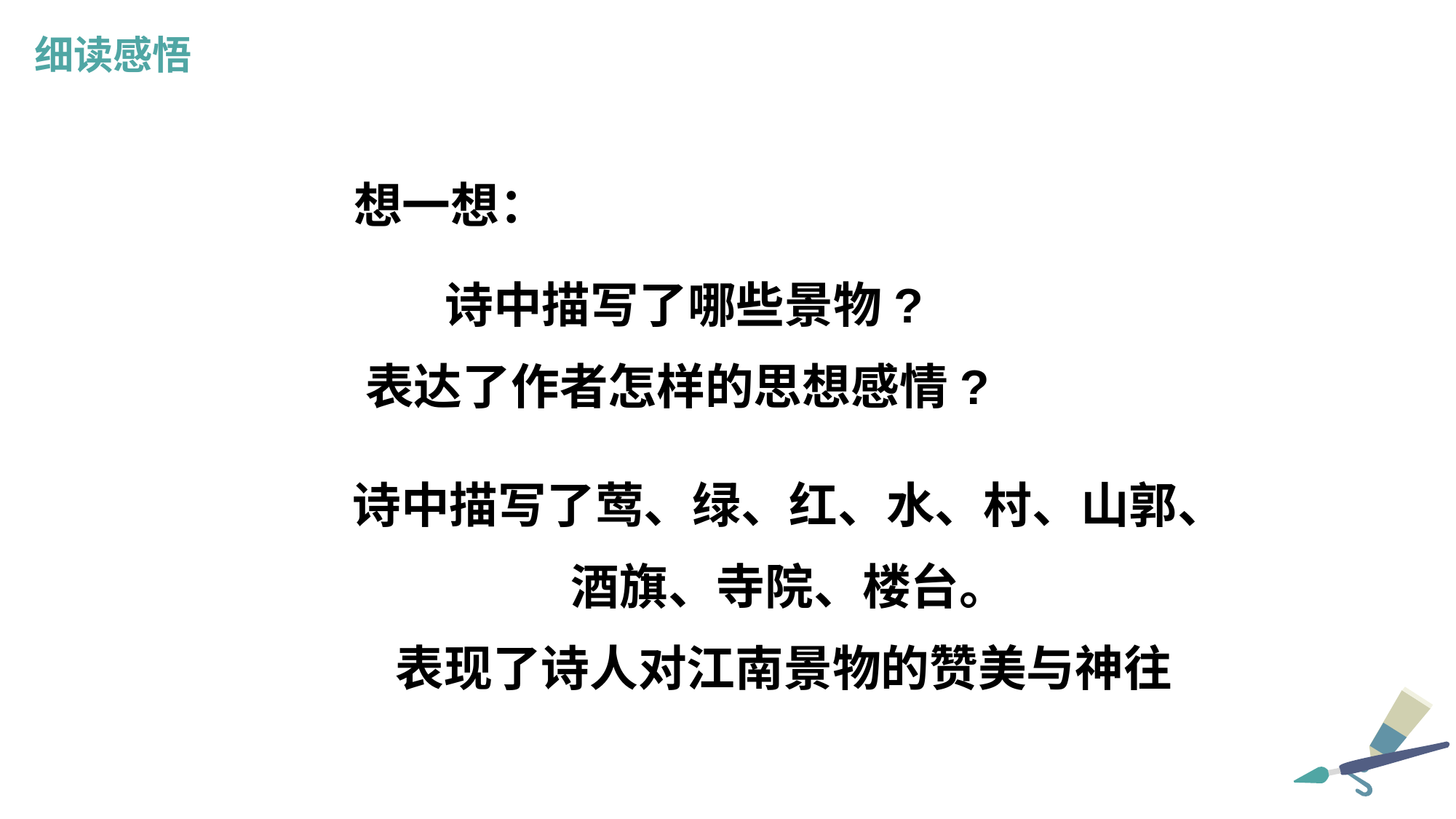

细读感悟
想一想：
诗中描写了哪些景物?
表达了作者怎样的思想感情?
诗中描写了莺、绿、红、水、村、山郭、酒旗、寺院、楼台。
表现了诗人对江南景物的赞美与神往